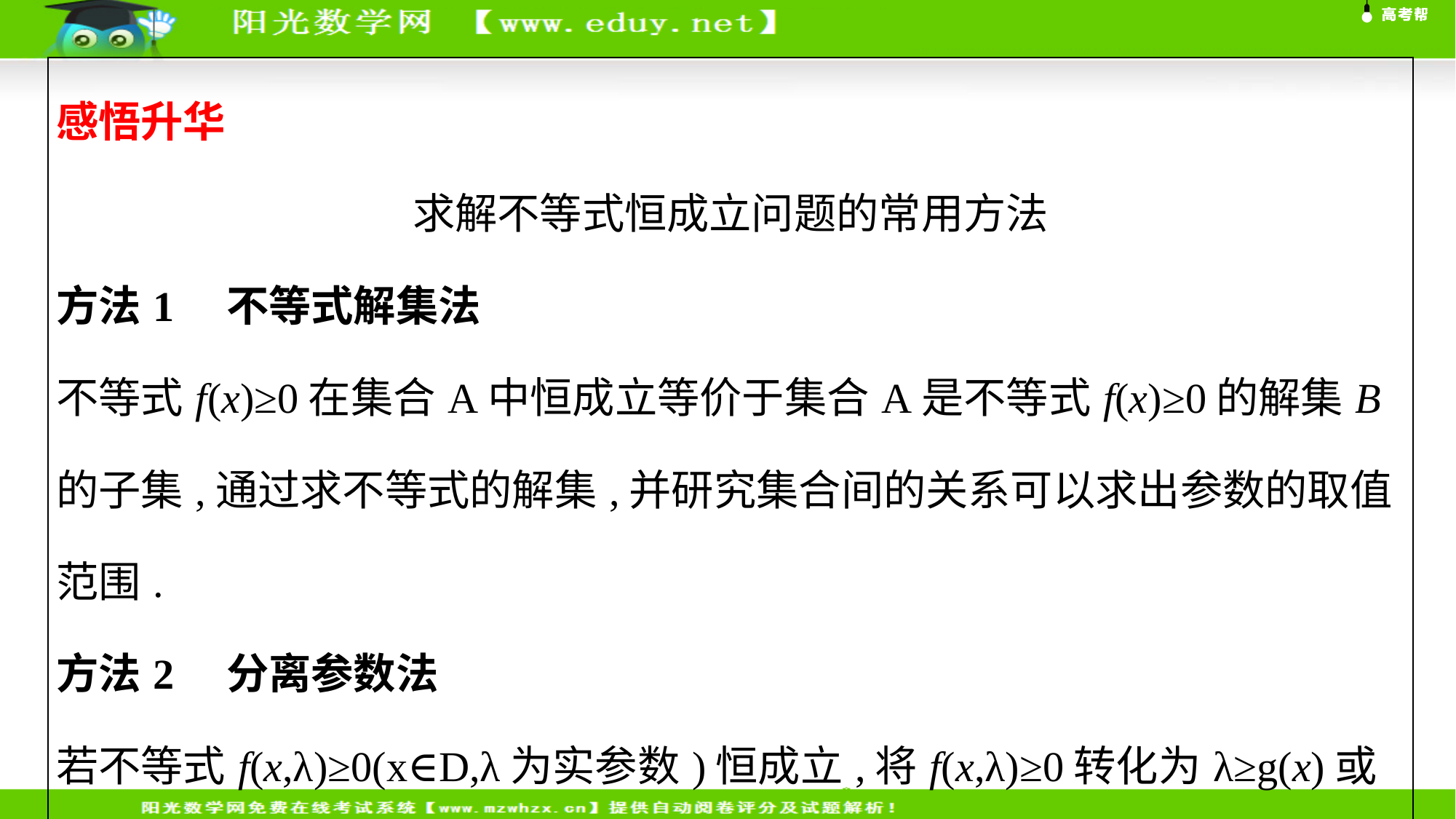

| 感悟升华 求解不等式恒成立问题的常用方法 方法1　不等式解集法 不等式f(x)≥0在集合A中恒成立等价于集合A是不等式f(x)≥0的解集B的子集,通过求不等式的解集,并研究集合间的关系可以求出参数的取值范围. 方法2　分离参数法 若不等式f(x,λ)≥0(x∈D,λ为实参数)恒成立,将f(x,λ)≥0转化为λ≥g(x)或λ≤g(x)(x∈D)恒成立,进而转化为λ≥g(x)max或λ≤g(x)min,求g(x)(x∈D)的最值即可. 该方法适用于参数与变量能分离,函数最值易求的题目. |
| --- |